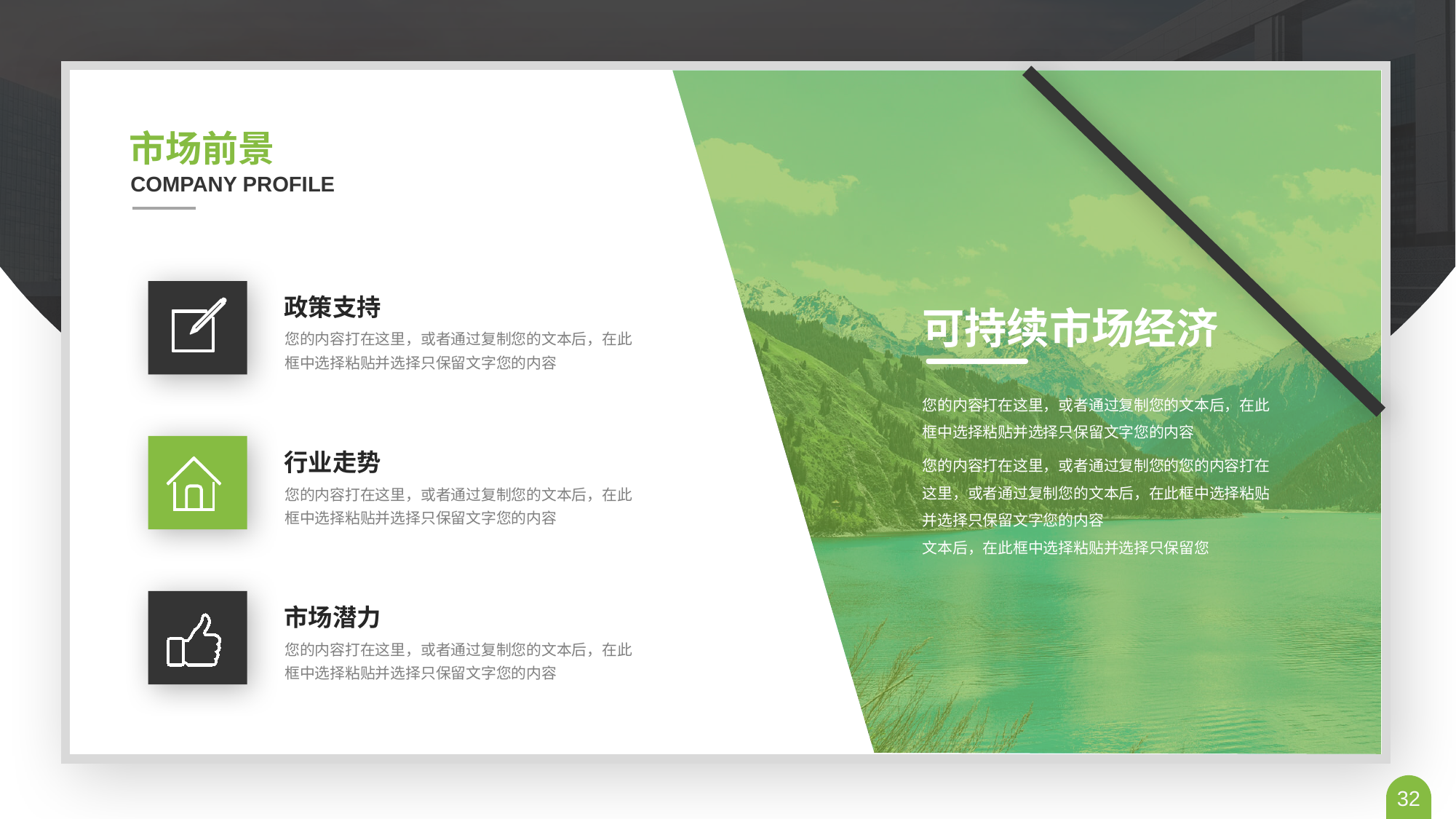

市场前景
COMPANY PROFILE
政策支持

您的内容打在这里，或者通过复制您的文本后，在此框中选择粘贴并选择只保留文字您的内容
可持续市场经济

您的内容打在这里，或者通过复制您的文本后，在此框中选择粘贴并选择只保留文字您的内容
您的内容打在这里，或者通过复制您的您的内容打在这里，或者通过复制您的文本后，在此框中选择粘贴并选择只保留文字您的内容
文本后，在此框中选择粘贴并选择只保留您
行业走势

您的内容打在这里，或者通过复制您的文本后，在此框中选择粘贴并选择只保留文字您的内容
市场潜力

您的内容打在这里，或者通过复制您的文本后，在此框中选择粘贴并选择只保留文字您的内容